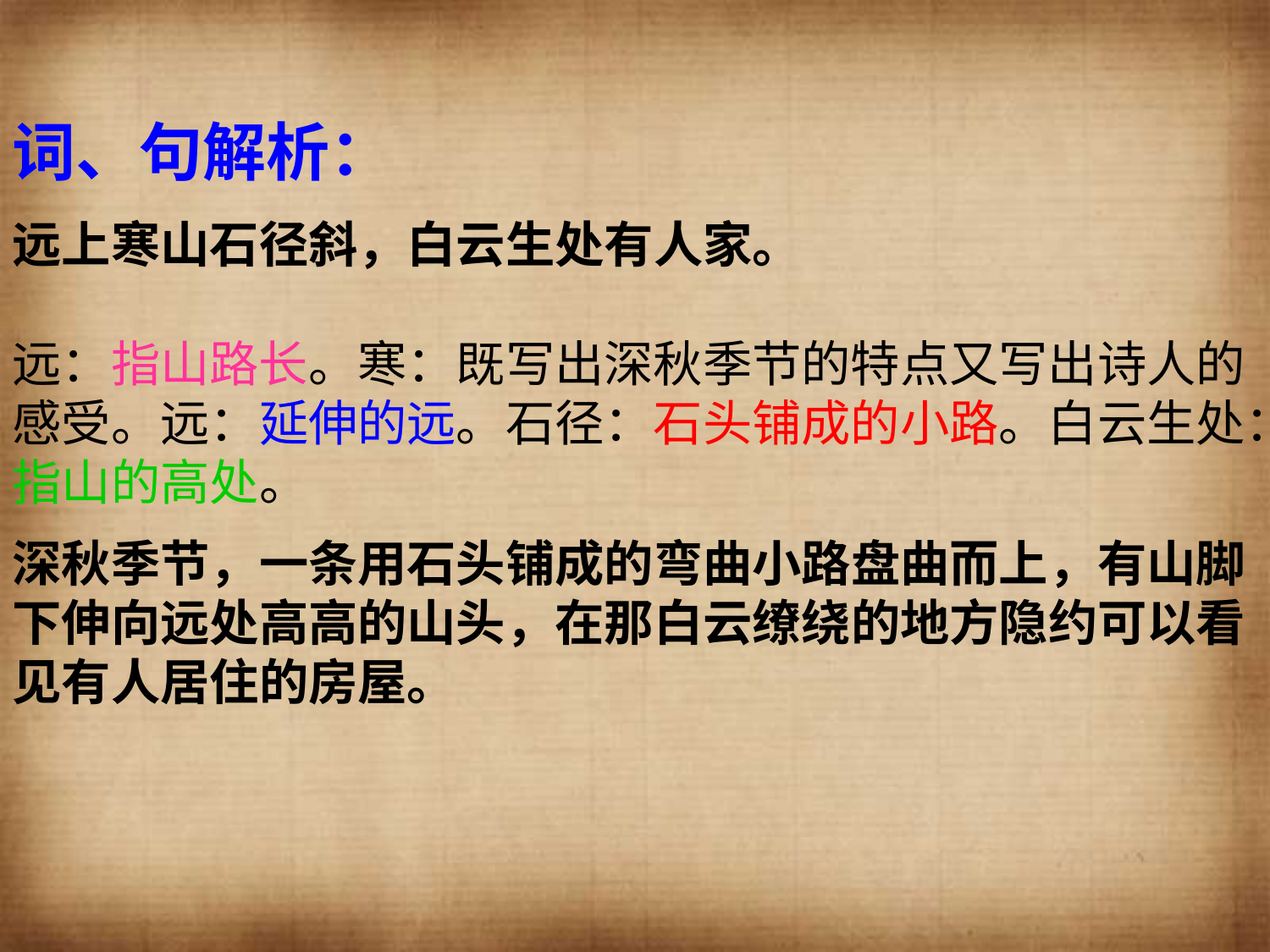

词、句解析：
远上寒山石径斜，白云生处有人家。
远：指山路长。寒：既写出深秋季节的特点又写出诗人的感受。远：延伸的远。石径：石头铺成的小路。白云生处：指山的高处。
深秋季节，一条用石头铺成的弯曲小路盘曲而上，有山脚下伸向远处高高的山头，在那白云缭绕的地方隐约可以看见有人居住的房屋。